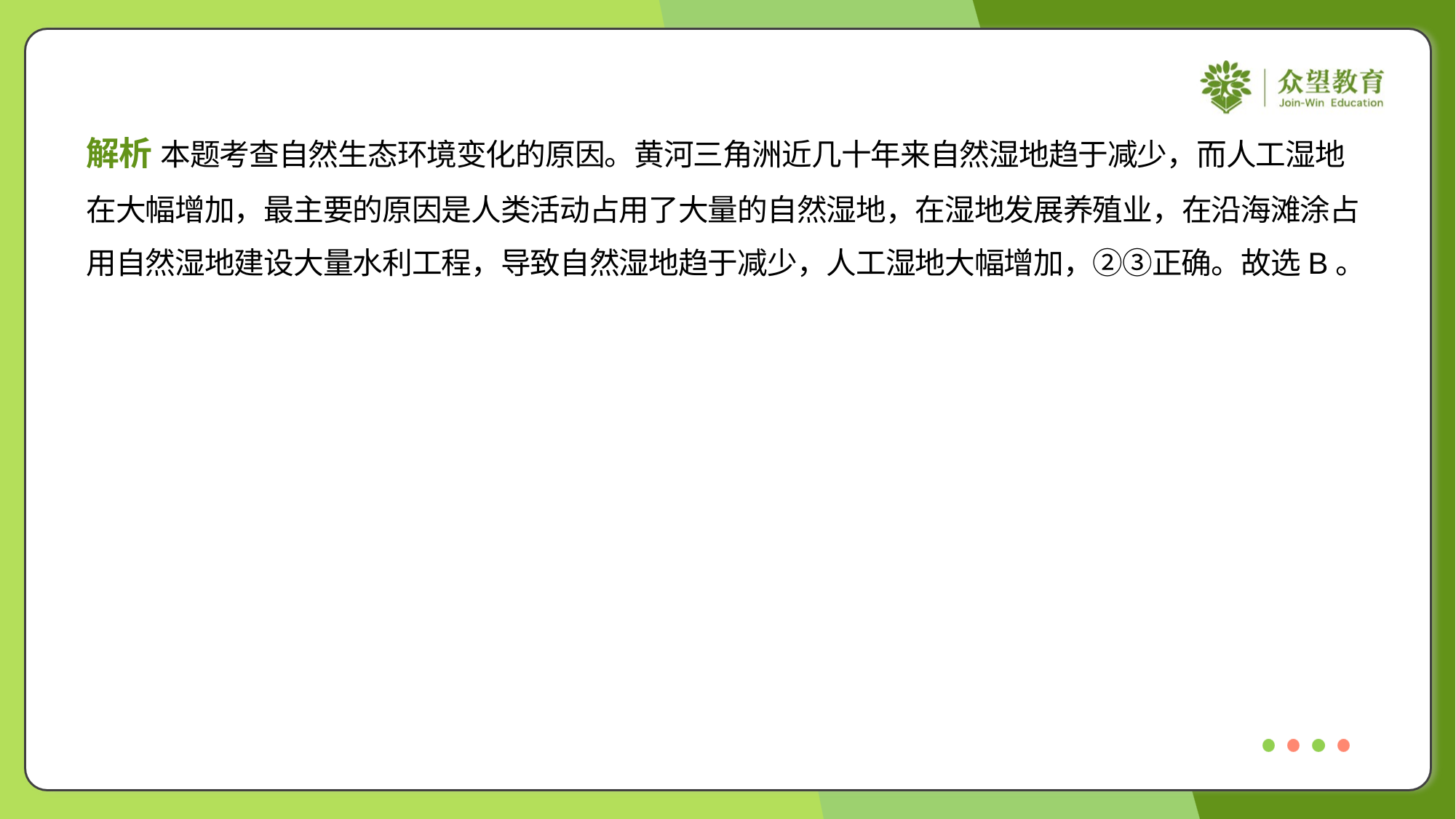

解析 本题考查自然生态环境变化的原因。黄河三角洲近几十年来自然湿地趋于减少，而人工湿地
在大幅增加，最主要的原因是人类活动占用了大量的自然湿地，在湿地发展养殖业，在沿海滩涂占
用自然湿地建设大量水利工程，导致自然湿地趋于减少，人工湿地大幅增加，②③正确。故选B。